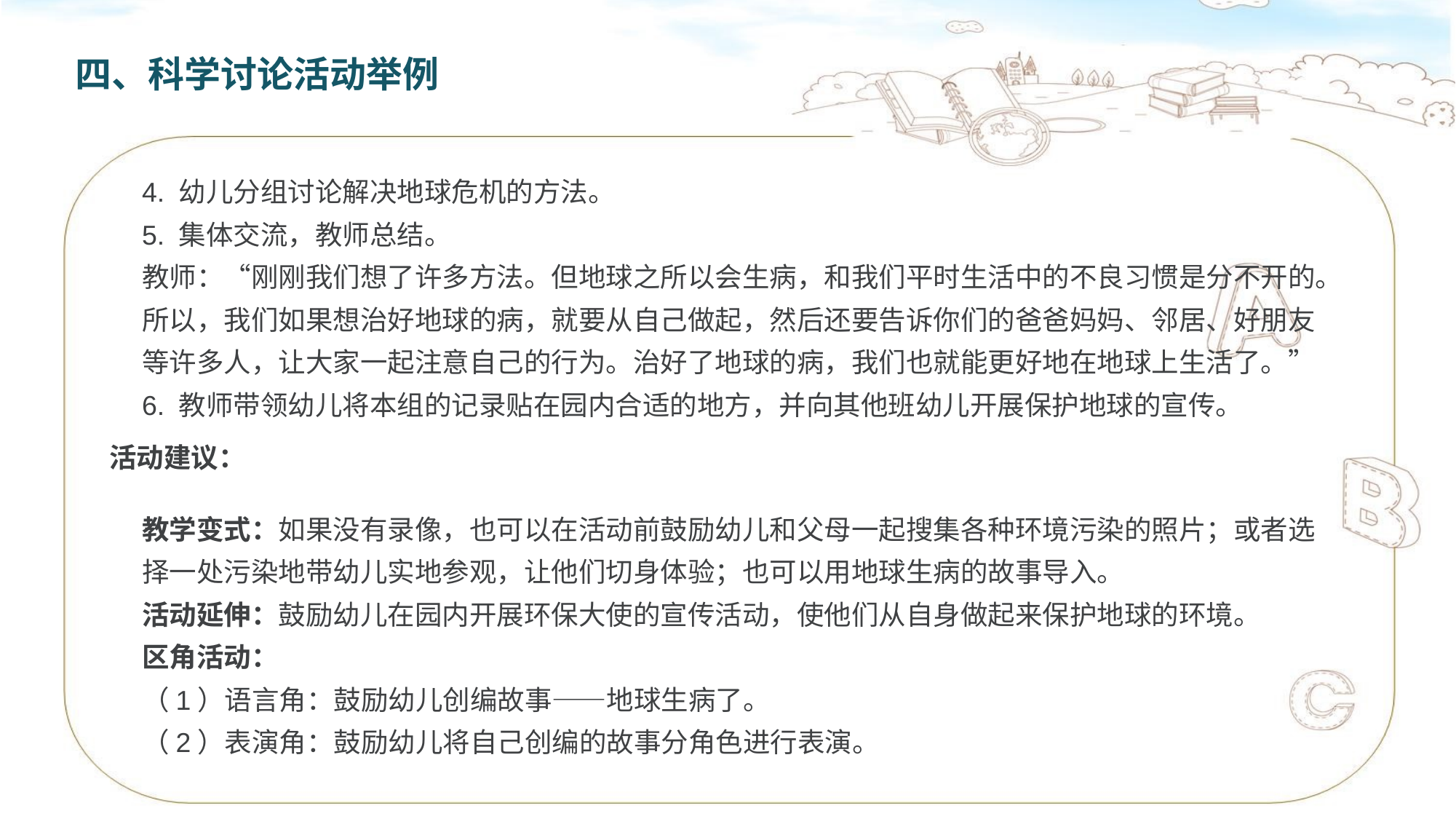

四、科学讨论活动举例
4. 幼儿分组讨论解决地球危机的方法。
5. 集体交流，教师总结。
教师：“刚刚我们想了许多方法。但地球之所以会生病，和我们平时生活中的不良习惯是分不开的。所以，我们如果想治好地球的病，就要从自己做起，然后还要告诉你们的爸爸妈妈、邻居、好朋友等许多人，让大家一起注意自己的行为。治好了地球的病，我们也就能更好地在地球上生活了。”
6. 教师带领幼儿将本组的记录贴在园内合适的地方，并向其他班幼儿开展保护地球的宣传。
活动建议：
教学变式：如果没有录像，也可以在活动前鼓励幼儿和父母一起搜集各种环境污染的照片；或者选择一处污染地带幼儿实地参观，让他们切身体验；也可以用地球生病的故事导入。
活动延伸：鼓励幼儿在园内开展环保大使的宣传活动，使他们从自身做起来保护地球的环境。
区角活动：
（1）语言角：鼓励幼儿创编故事——地球生病了。
（2）表演角：鼓励幼儿将自己创编的故事分角色进行表演。